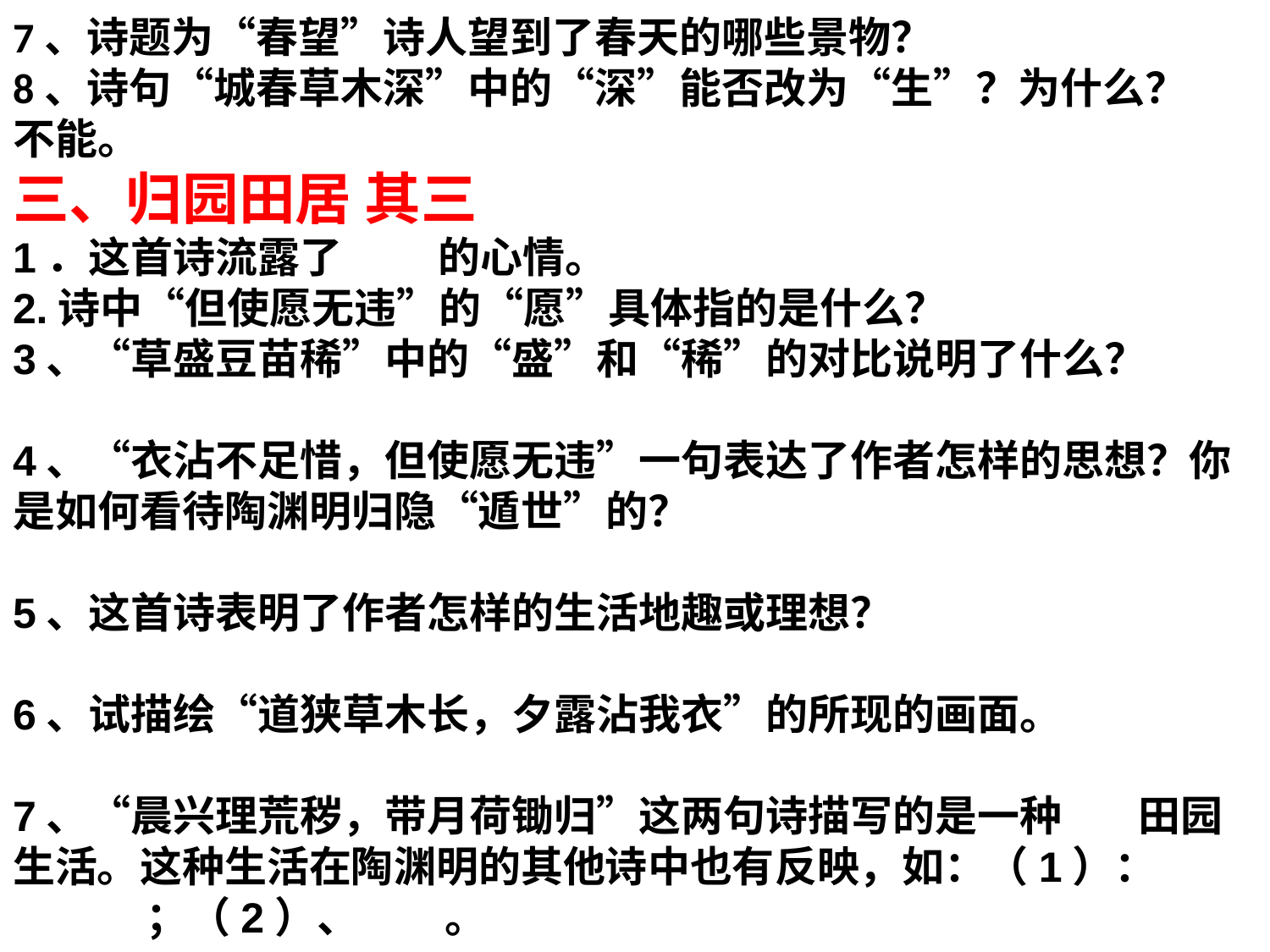

7、诗题为“春望”诗人望到了春天的哪些景物？
8、诗句“城春草木深”中的“深”能否改为“生”？为什么？   不能。
三、归园田居 其三
1．这首诗流露了          的心情。
2.诗中“但使愿无违”的“愿”具体指的是什么？
3、“草盛豆苗稀”中的“盛”和“稀”的对比说明了什么？

4、“衣沾不足惜，但使愿无违”一句表达了作者怎样的思想？你是如何看待陶渊明归隐“遁世”的？

5、这首诗表明了作者怎样的生活地趣或理想？

6、试描绘“道狭草木长，夕露沾我衣”的所现的画面。

7、“晨兴理荒秽，带月荷锄归”这两句诗描写的是一种        田园生活。这种生活在陶渊明的其他诗中也有反映，如：（1）：                         ；（2）、         。